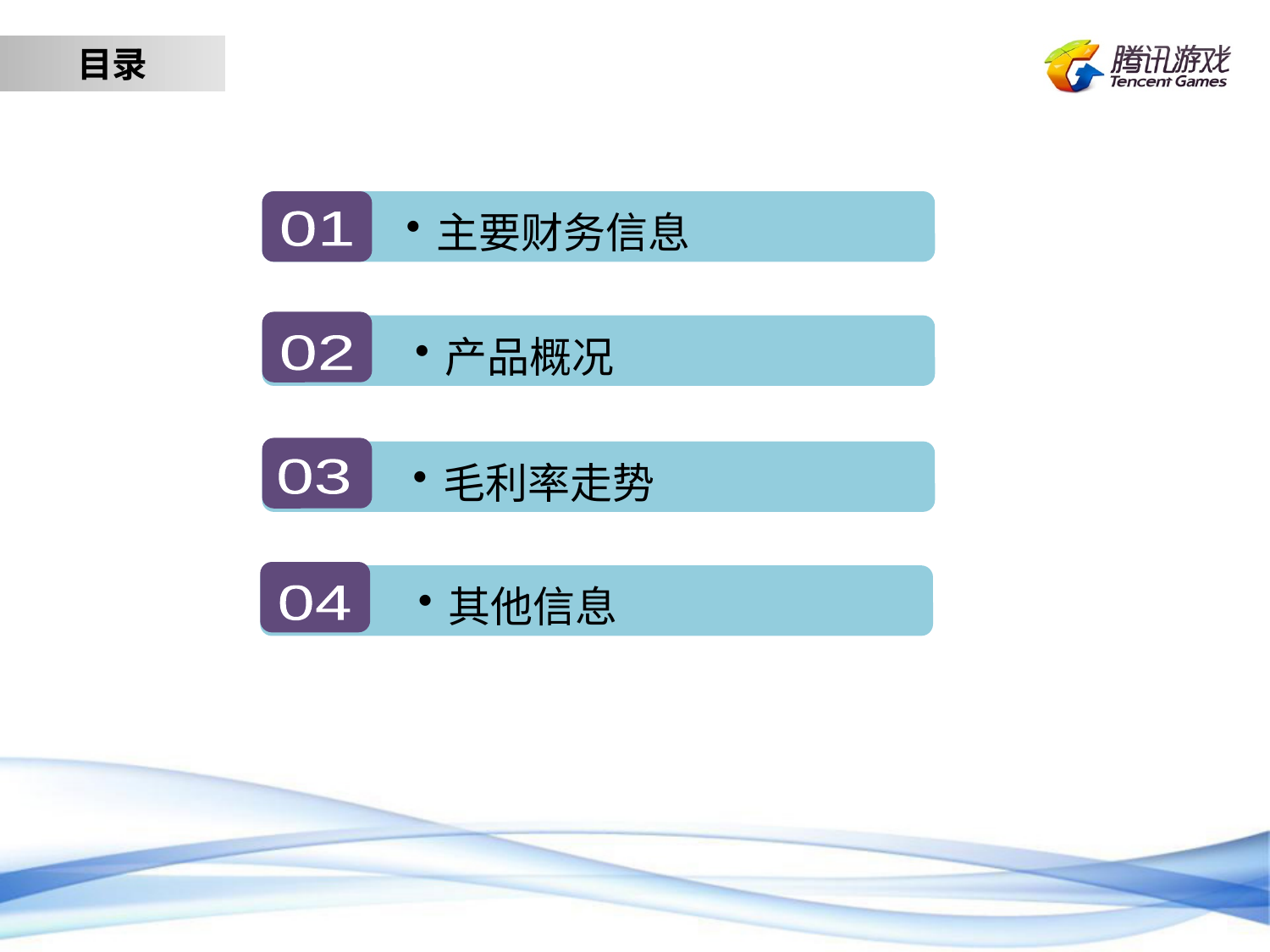

目录

主要财务信息

01

产品概况
02

毛利率走势
03

03
其他信息
04